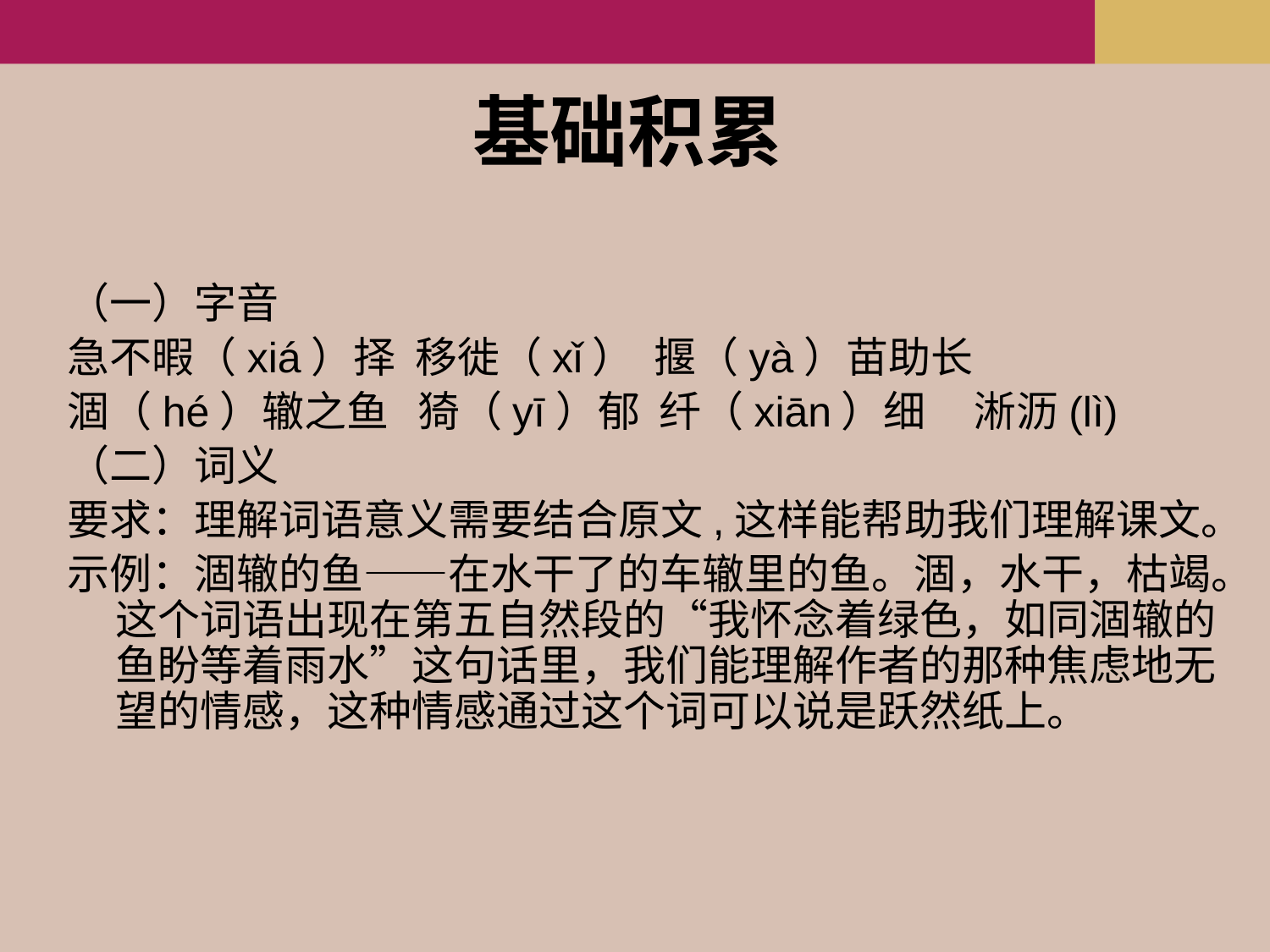

# 基础积累
（一）字音
急不暇（xiá）择  移徙（xǐ）  揠（yà）苗助长
涸（hé）辙之鱼   猗（yī）郁  纤（xiān）细     淅沥(lì)
（二）词义
要求：理解词语意义需要结合原文,这样能帮助我们理解课文。
示例：涸辙的鱼——在水干了的车辙里的鱼。涸，水干，枯竭。这个词语出现在第五自然段的“我怀念着绿色，如同涸辙的鱼盼等着雨水”这句话里，我们能理解作者的那种焦虑地无望的情感，这种情感通过这个词可以说是跃然纸上。